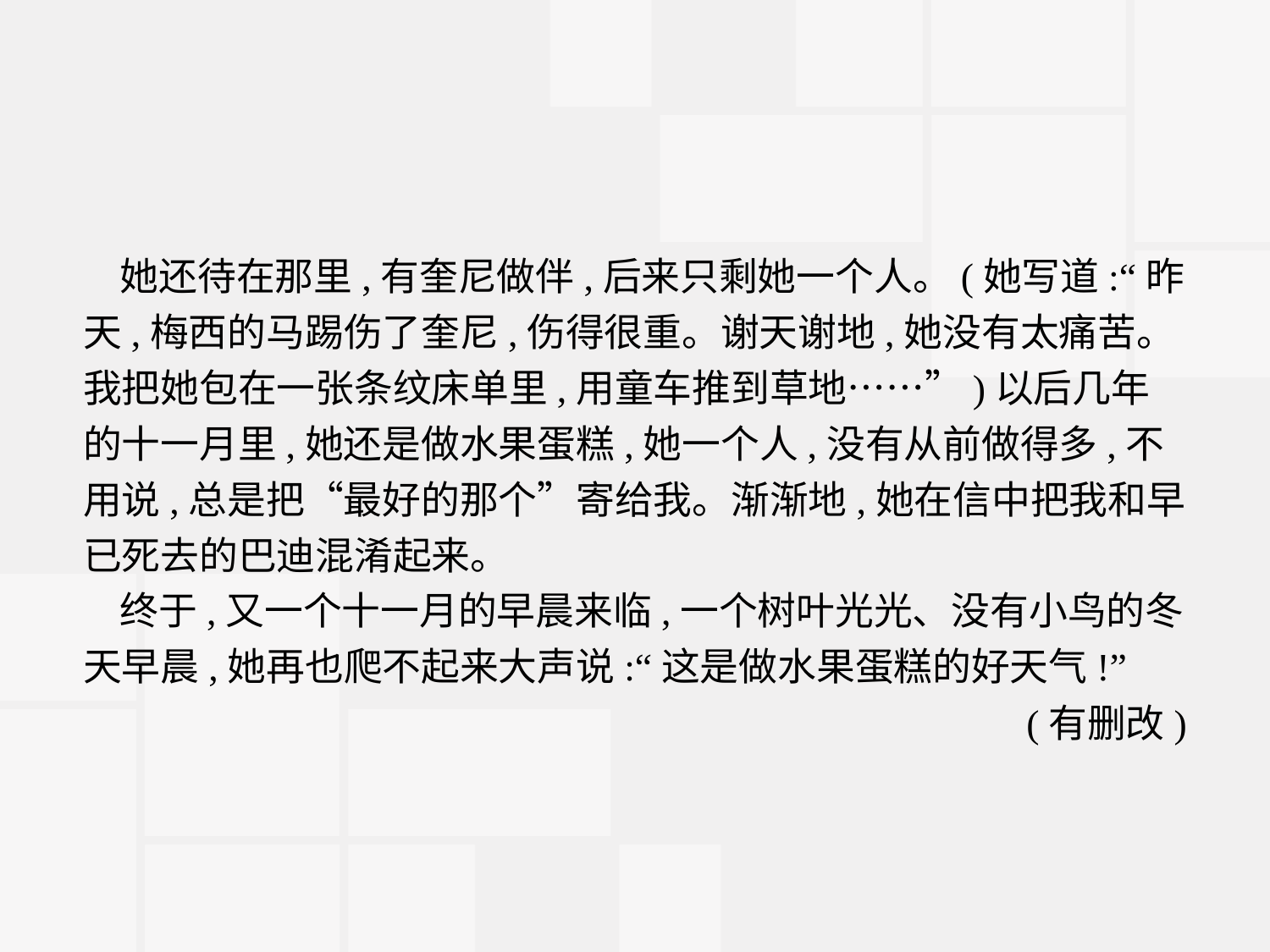

她还待在那里,有奎尼做伴,后来只剩她一个人。(她写道:“昨天,梅西的马踢伤了奎尼,伤得很重。谢天谢地,她没有太痛苦。我把她包在一张条纹床单里,用童车推到草地……”)以后几年的十一月里,她还是做水果蛋糕,她一个人,没有从前做得多,不用说,总是把“最好的那个”寄给我。渐渐地,她在信中把我和早已死去的巴迪混淆起来。
终于,又一个十一月的早晨来临,一个树叶光光、没有小鸟的冬天早晨,她再也爬不起来大声说:“这是做水果蛋糕的好天气!”
(有删改)